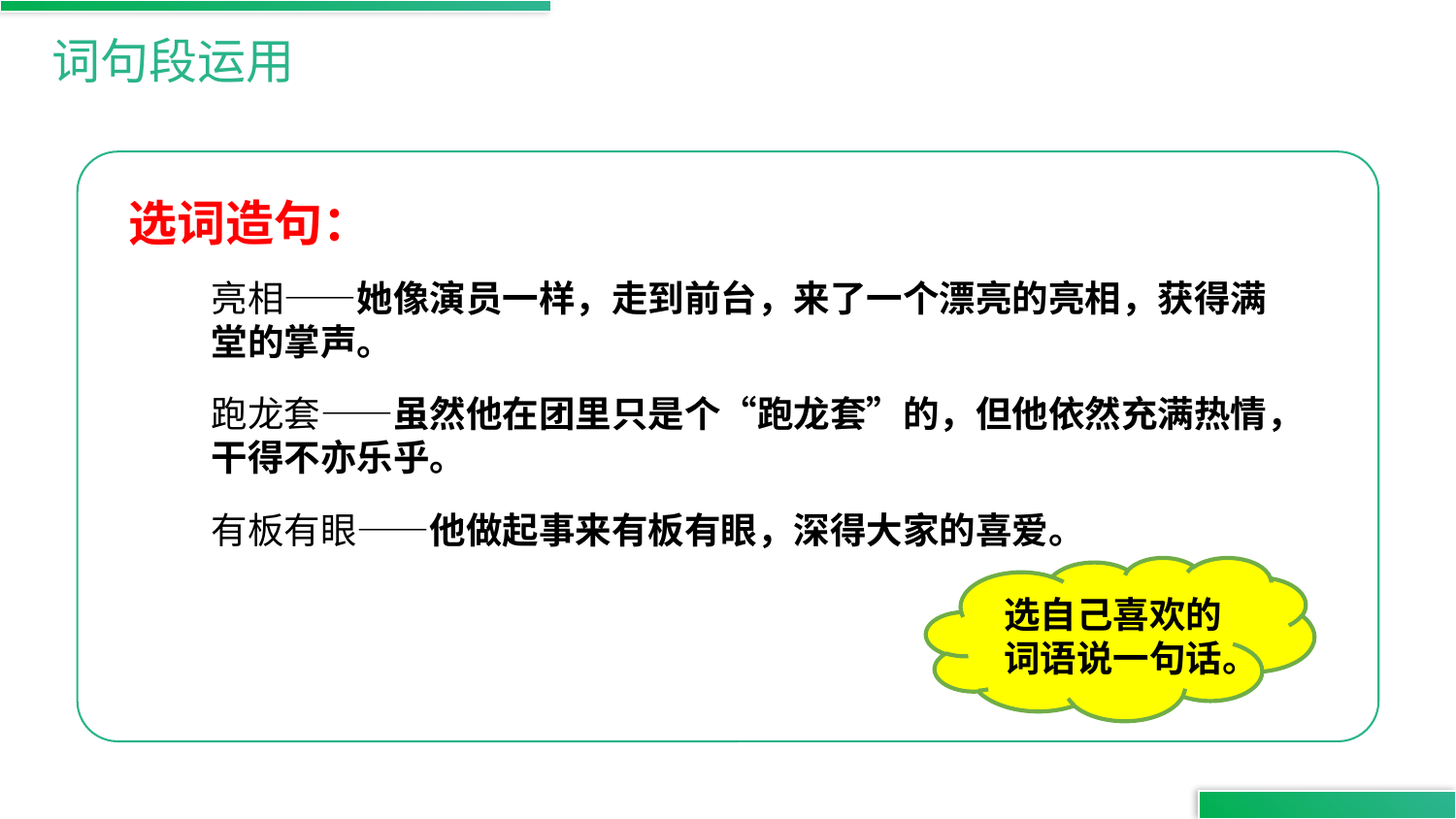

词句段运用
选词造句：
亮相——她像演员一样，走到前台，来了一个漂亮的亮相，获得满堂的掌声。
跑龙套——虽然他在团里只是个“跑龙套”的，但他依然充满热情，干得不亦乐乎。
有板有眼——他做起事来有板有眼，深得大家的喜爱。
选自己喜欢的词语说一句话。